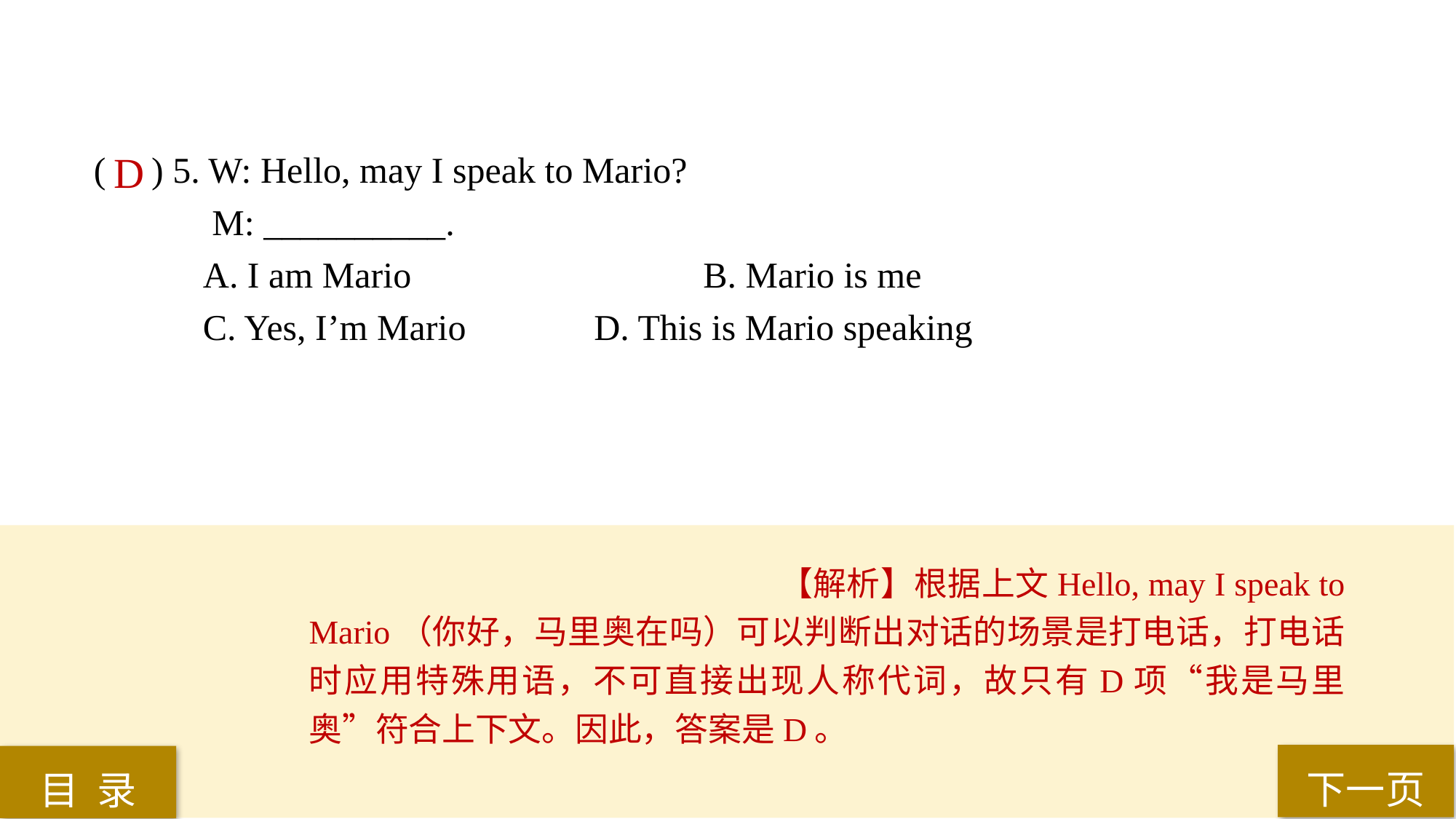

(     ) 5. W: Hello, may I speak to Mario?
 M: __________.
A. I am Mario			 B. Mario is me
C. Yes, I’m Mario 		 D. This is Mario speaking
D
【解析】根据上文Hello, may I speak to Mario（你好，马里奥在吗）可以判断出对话的场景是打电话，打电话时应用特殊用语，不可直接出现人称代词，故只有D项“我是马里奥”符合上下文。因此，答案是D。